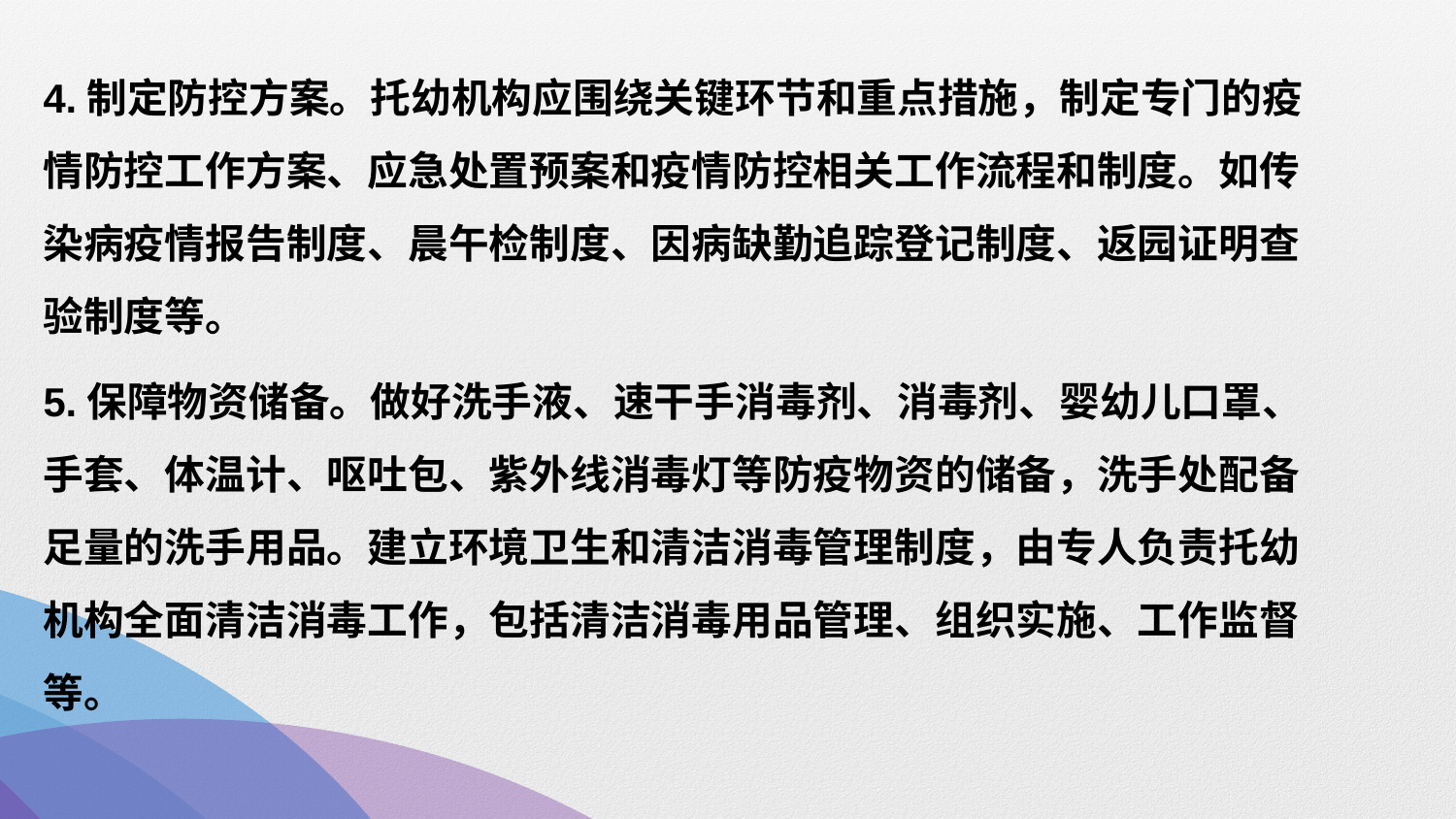

4.制定防控方案。托幼机构应围绕关键环节和重点措施，制定专门的疫情防控工作方案、应急处置预案和疫情防控相关工作流程和制度。如传染病疫情报告制度、晨午检制度、因病缺勤追踪登记制度、返园证明查验制度等。
5.保障物资储备。做好洗手液、速干手消毒剂、消毒剂、婴幼儿口罩、手套、体温计、呕吐包、紫外线消毒灯等防疫物资的储备，洗手处配备足量的洗手用品。建立环境卫生和清洁消毒管理制度，由专人负责托幼机构全面清洁消毒工作，包括清洁消毒用品管理、组织实施、工作监督等。

部门：XXX   汇报人：xxx